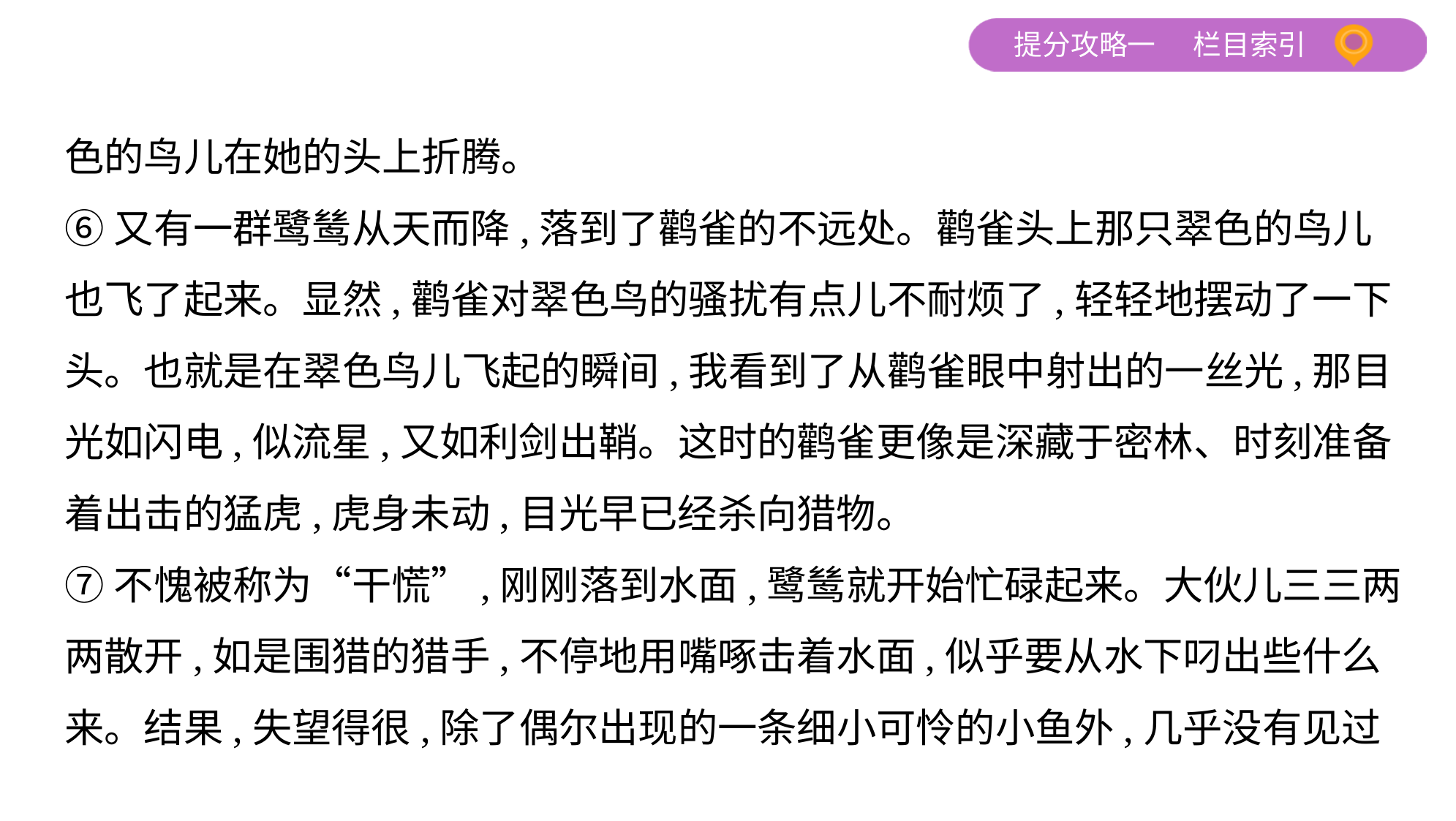

色的鸟儿在她的头上折腾。
⑥又有一群鹭鸶从天而降,落到了鹳雀的不远处。鹳雀头上那只翠色的鸟儿
也飞了起来。显然,鹳雀对翠色鸟的骚扰有点儿不耐烦了,轻轻地摆动了一下
头。也就是在翠色鸟儿飞起的瞬间,我看到了从鹳雀眼中射出的一丝光,那目
光如闪电,似流星,又如利剑出鞘。这时的鹳雀更像是深藏于密林、时刻准备
着出击的猛虎,虎身未动,目光早已经杀向猎物。
⑦不愧被称为“干慌”,刚刚落到水面,鹭鸶就开始忙碌起来。大伙儿三三两
两散开,如是围猎的猎手,不停地用嘴啄击着水面,似乎要从水下叼出些什么
来。结果,失望得很,除了偶尔出现的一条细小可怜的小鱼外,几乎没有见过